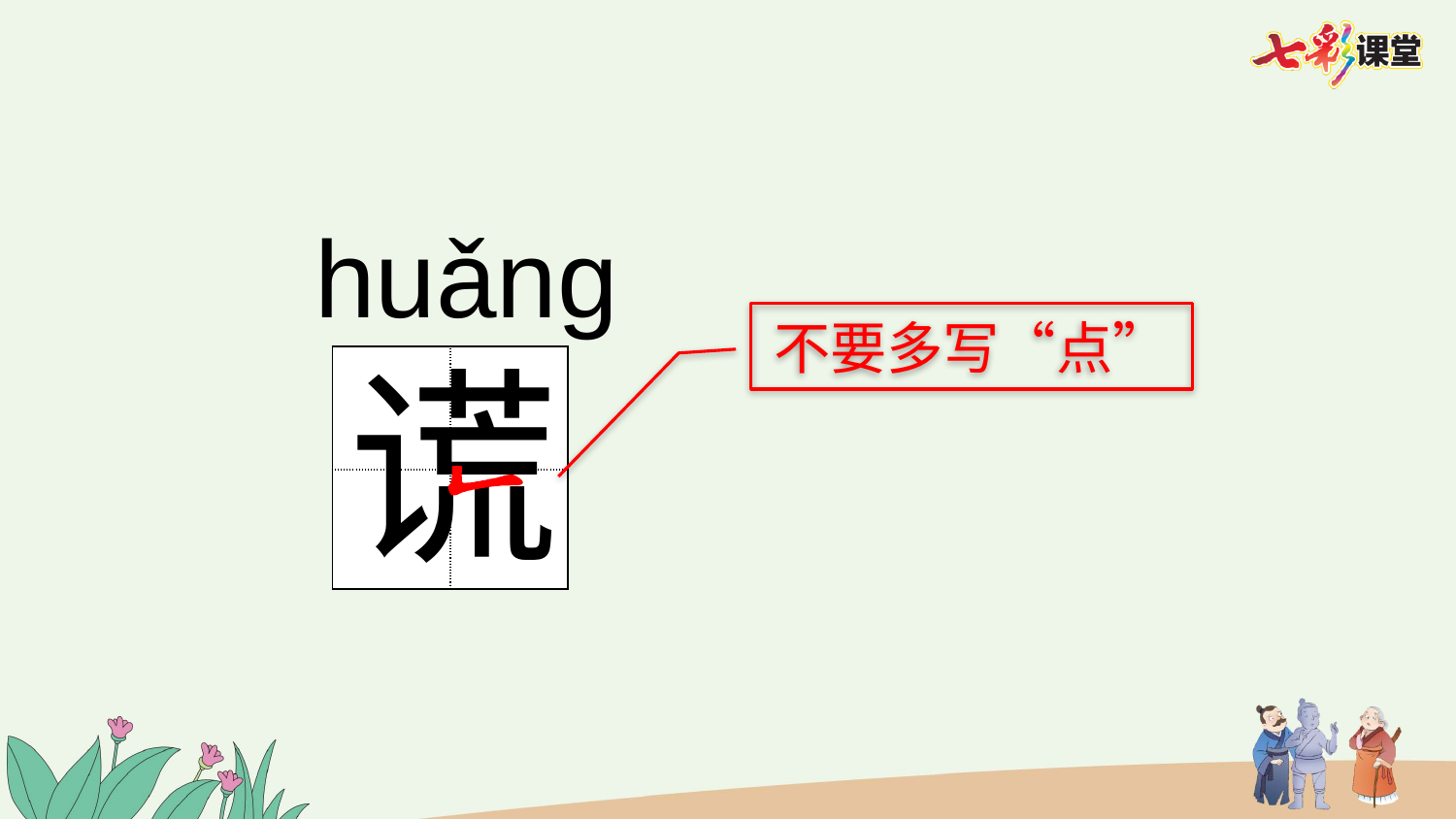

huǎng
不要多写“点”
谎
|  |  |
| --- | --- |
|  |  |